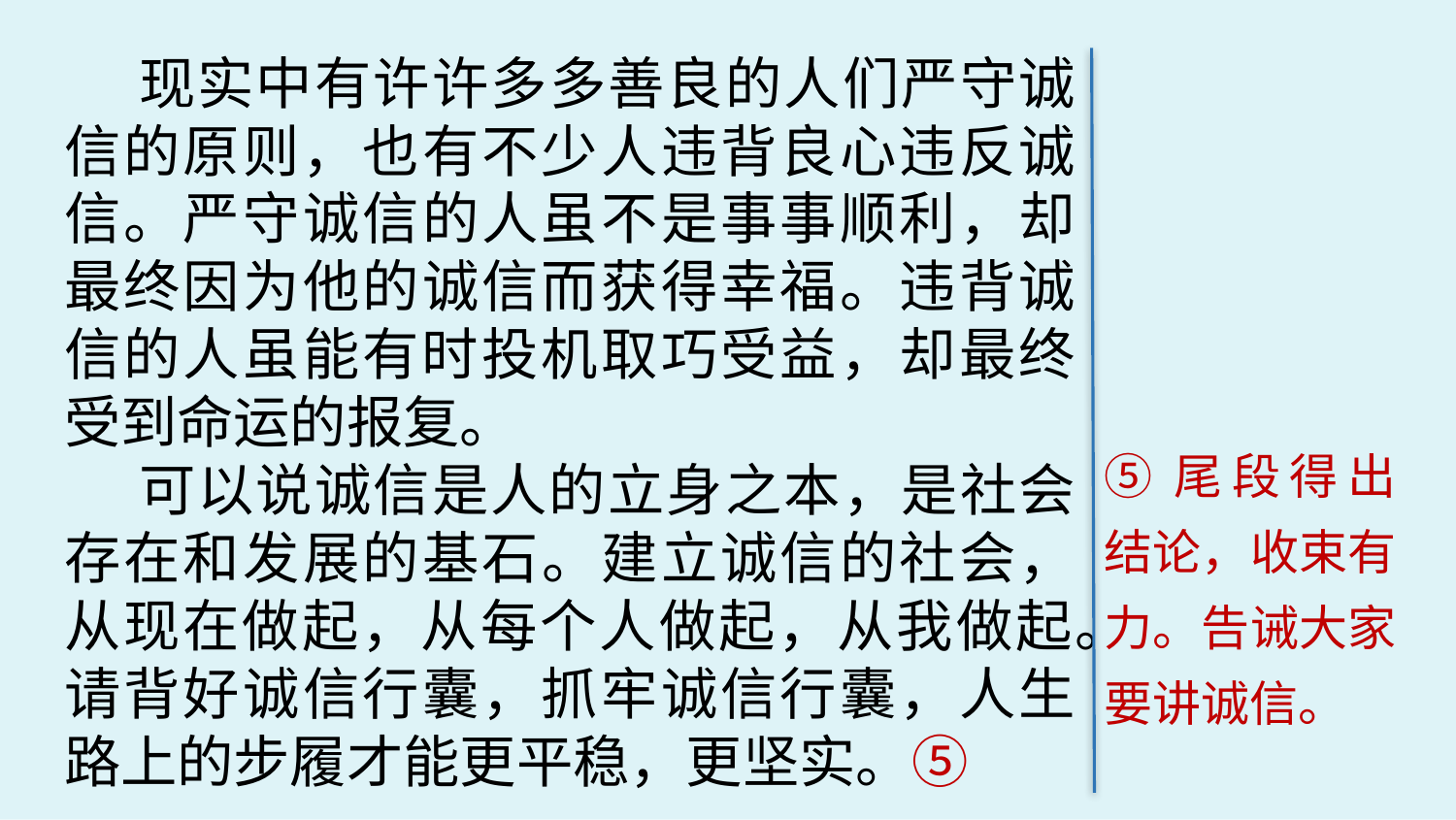

现实中有许许多多善良的人们严守诚信的原则，也有不少人违背良心违反诚信。严守诚信的人虽不是事事顺利，却最终因为他的诚信而获得幸福。违背诚信的人虽能有时投机取巧受益，却最终受到命运的报复。
    可以说诚信是人的立身之本，是社会存在和发展的基石。建立诚信的社会，从现在做起，从每个人做起，从我做起。请背好诚信行囊，抓牢诚信行囊，人生路上的步履才能更平稳，更坚实。⑤
⑤尾段得出结论，收束有力。告诫大家要讲诚信。